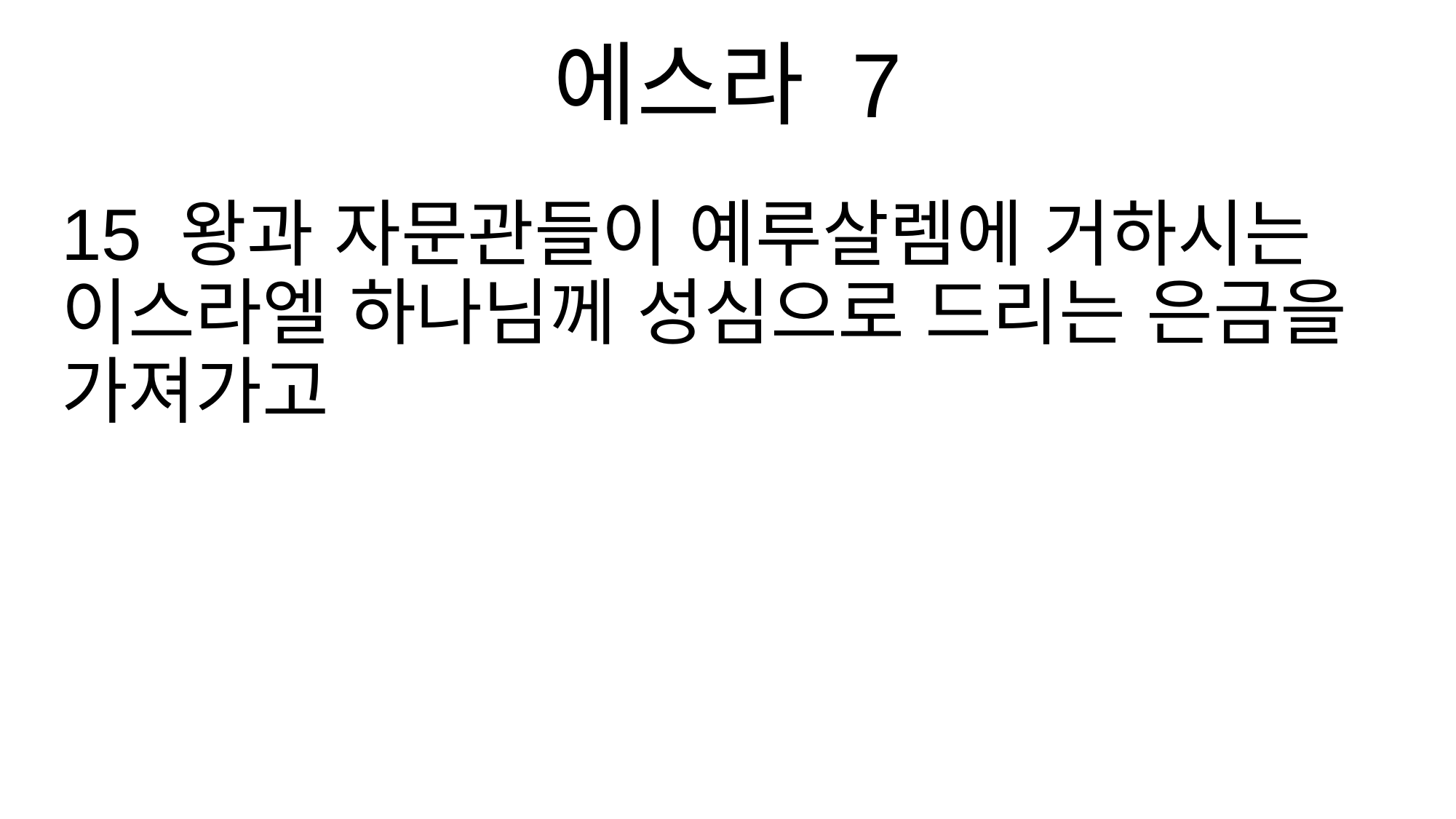

에스라 7
15 왕과 자문관들이 예루살렘에 거하시는 이스라엘 하나님께 성심으로 드리는 은금을 가져가고